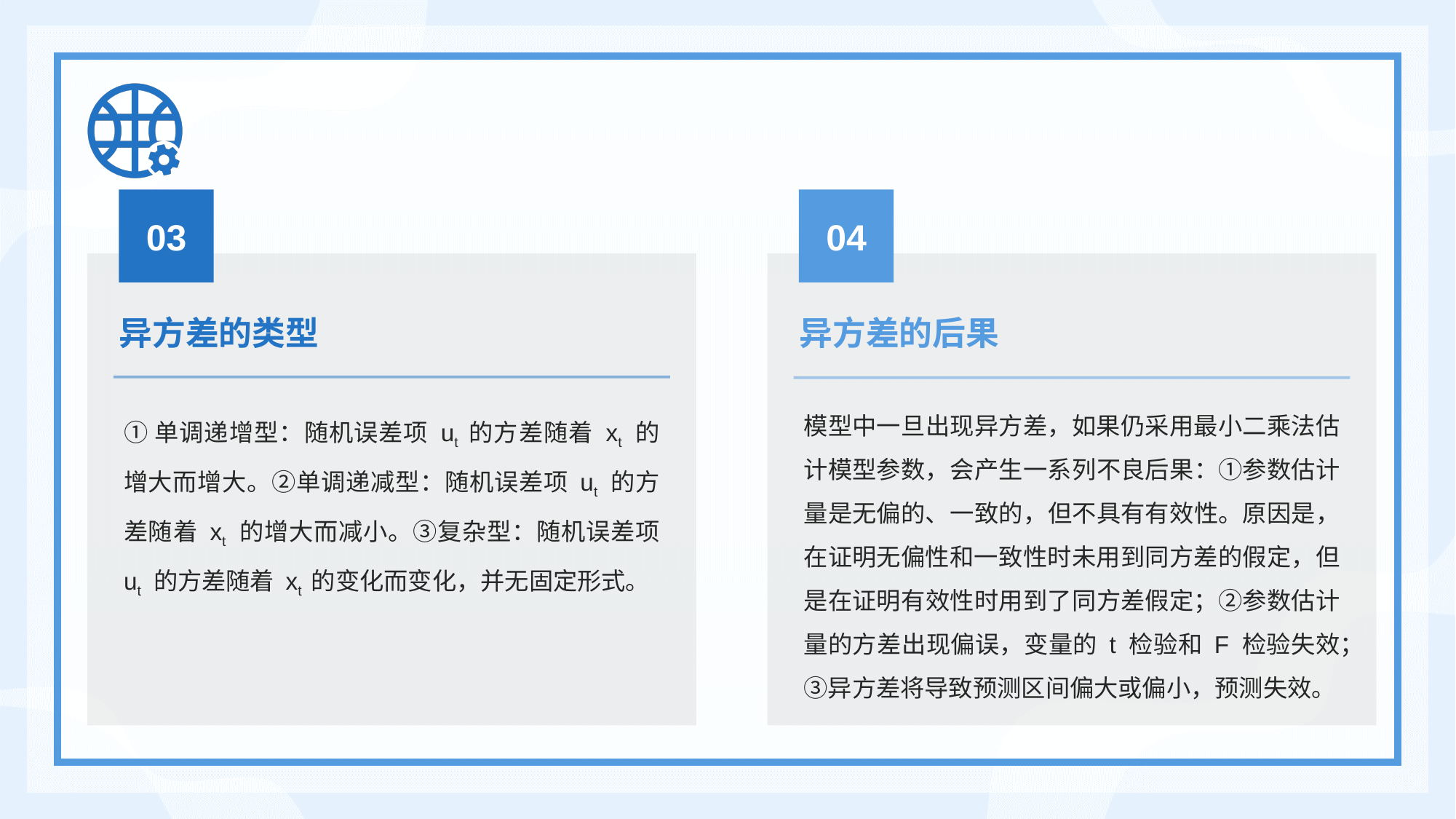

03
04

异方差的类型
异方差的后果
模型中一旦出现异方差，如果仍采用最小二乘法估计模型参数，会产生一系列不良后果：①参数估计量是无偏的、一致的，但不具有有效性。原因是，在证明无偏性和一致性时未用到同方差的假定，但是在证明有效性时用到了同方差假定；②参数估计量的方差出现偏误，变量的 t 检验和 F 检验失效；③异方差将导致预测区间偏大或偏小，预测失效。
①单调递增型：随机误差项 ut 的方差随着 xt 的增大而增大。②单调递减型：随机误差项 ut 的方差随着 xt 的增大而减小。③复杂型：随机误差项 ut 的方差随着 xt 的变化而变化，并无固定形式。